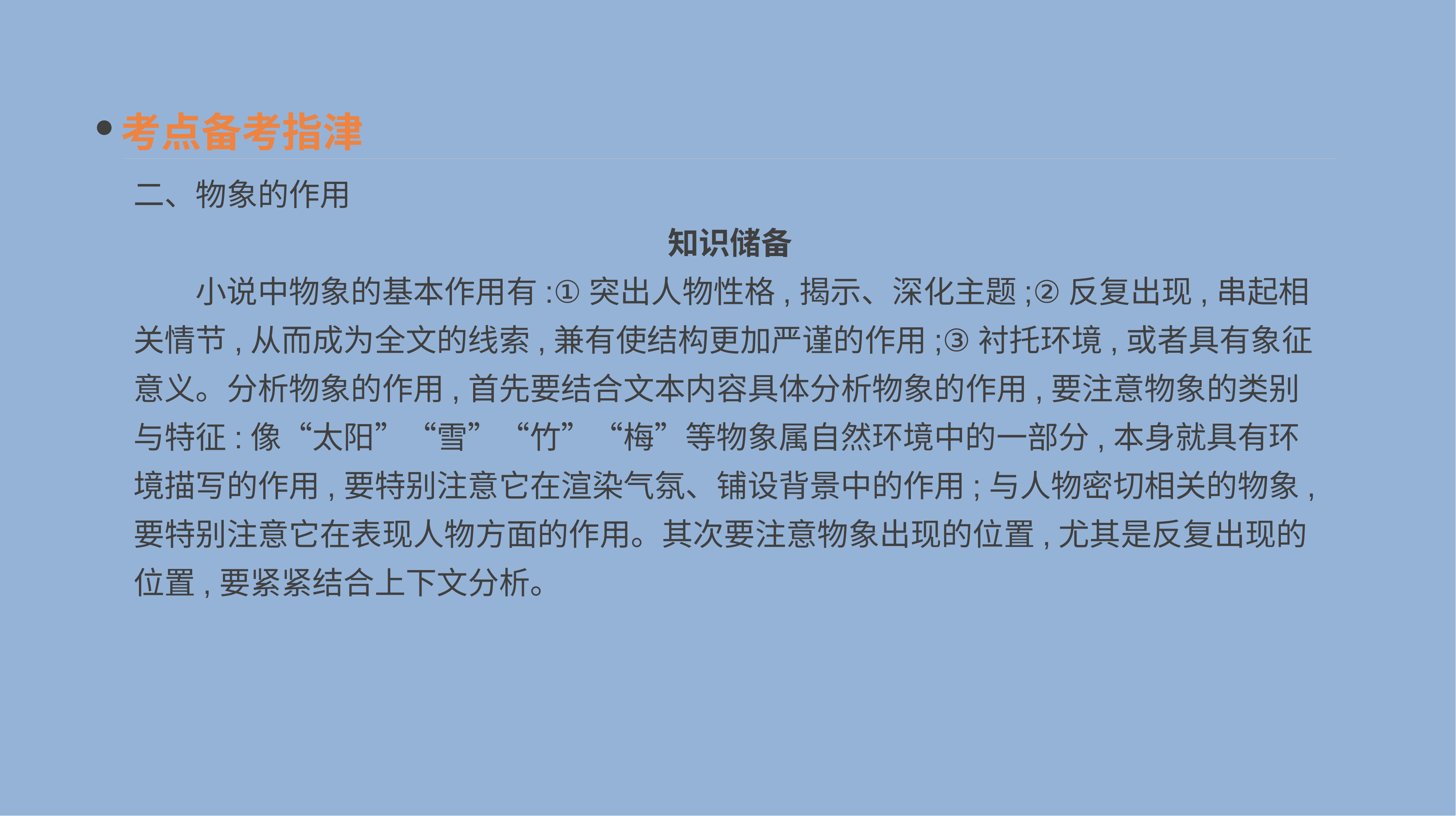

考点备考指津

二、物象的作用
知识储备
　　小说中物象的基本作用有:①突出人物性格,揭示、深化主题;②反复出现,串起相关情节,从而成为全文的线索,兼有使结构更加严谨的作用;③衬托环境,或者具有象征意义。分析物象的作用,首先要结合文本内容具体分析物象的作用,要注意物象的类别与特征:像“太阳”“雪”“竹”“梅”等物象属自然环境中的一部分,本身就具有环境描写的作用,要特别注意它在渲染气氛、铺设背景中的作用;与人物密切相关的物象,要特别注意它在表现人物方面的作用。其次要注意物象出现的位置,尤其是反复出现的位置,要紧紧结合上下文分析。